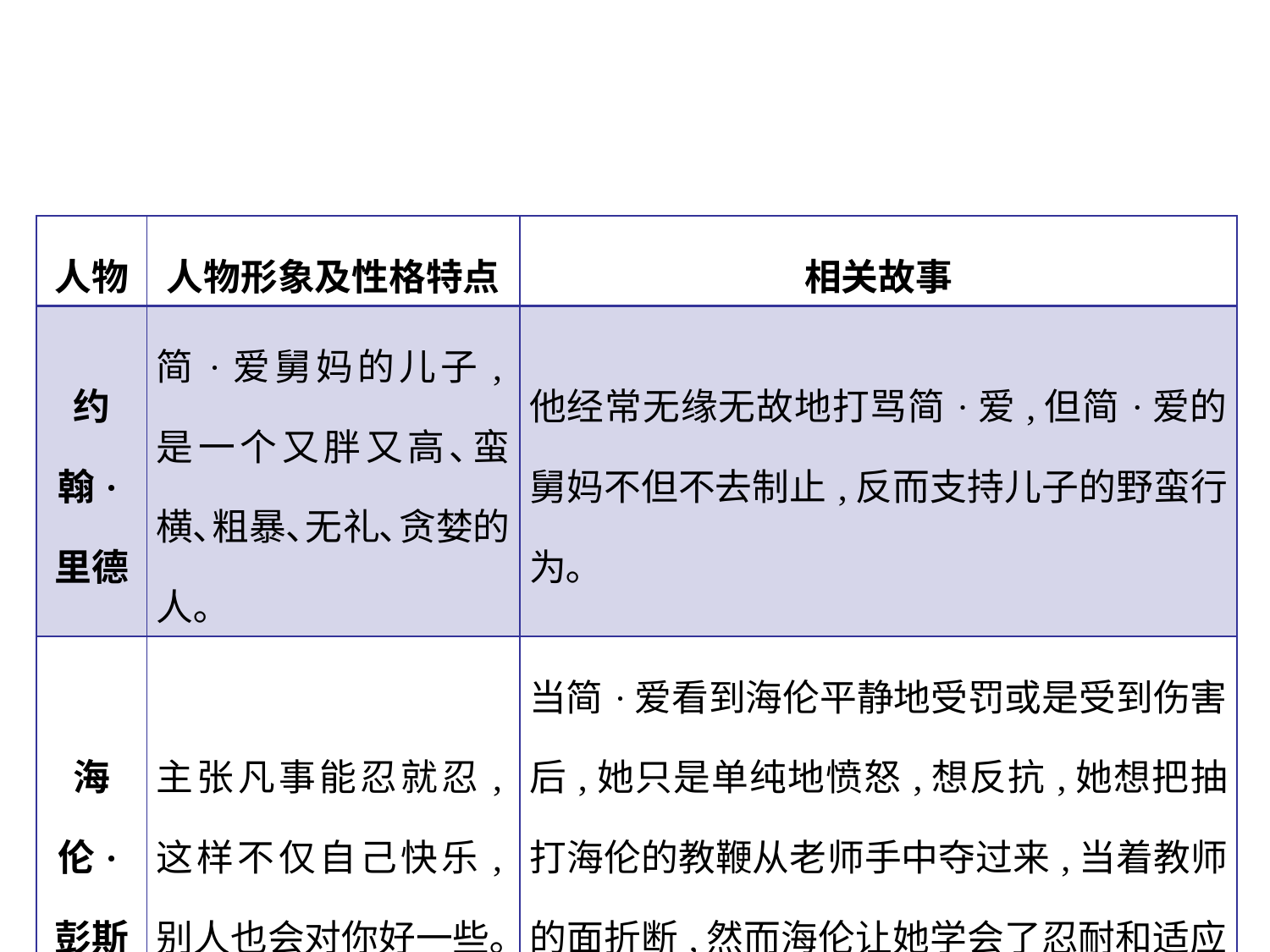

| 人物 | 人物形象及性格特点 | 相关故事 |
| --- | --- | --- |
| 约翰·里德 | 简·爱舅妈的儿子,是一个又胖又高､蛮横､粗暴､无礼､贪婪的人｡ | 他经常无缘无故地打骂简·爱,但简·爱的舅妈不但不去制止,反而支持儿子的野蛮行为｡ |
| 海伦·彭斯 | 主张凡事能忍就忍,这样不仅自己快乐,别人也会对你好一些｡ | 当简·爱看到海伦平静地受罚或是受到伤害后,她只是单纯地愤怒,想反抗,她想把抽打海伦的教鞭从老师手中夺过来,当着教师的面折断,然而海伦让她学会了忍耐和适应环境｡ |